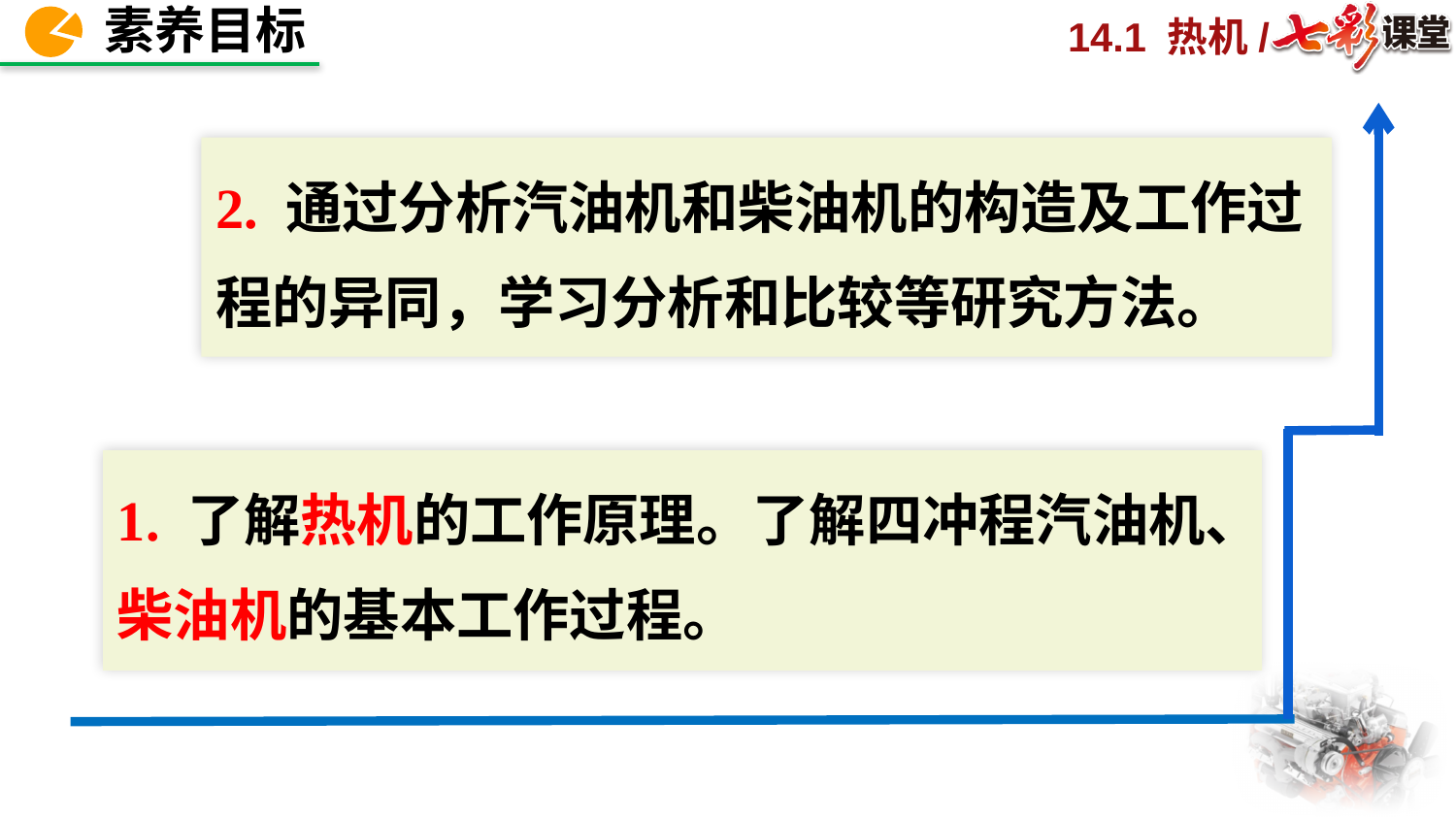

2. 通过分析汽油机和柴油机的构造及工作过程的异同，学习分析和比较等研究方法。
1. 了解热机的工作原理。了解四冲程汽油机、柴油机的基本工作过程。